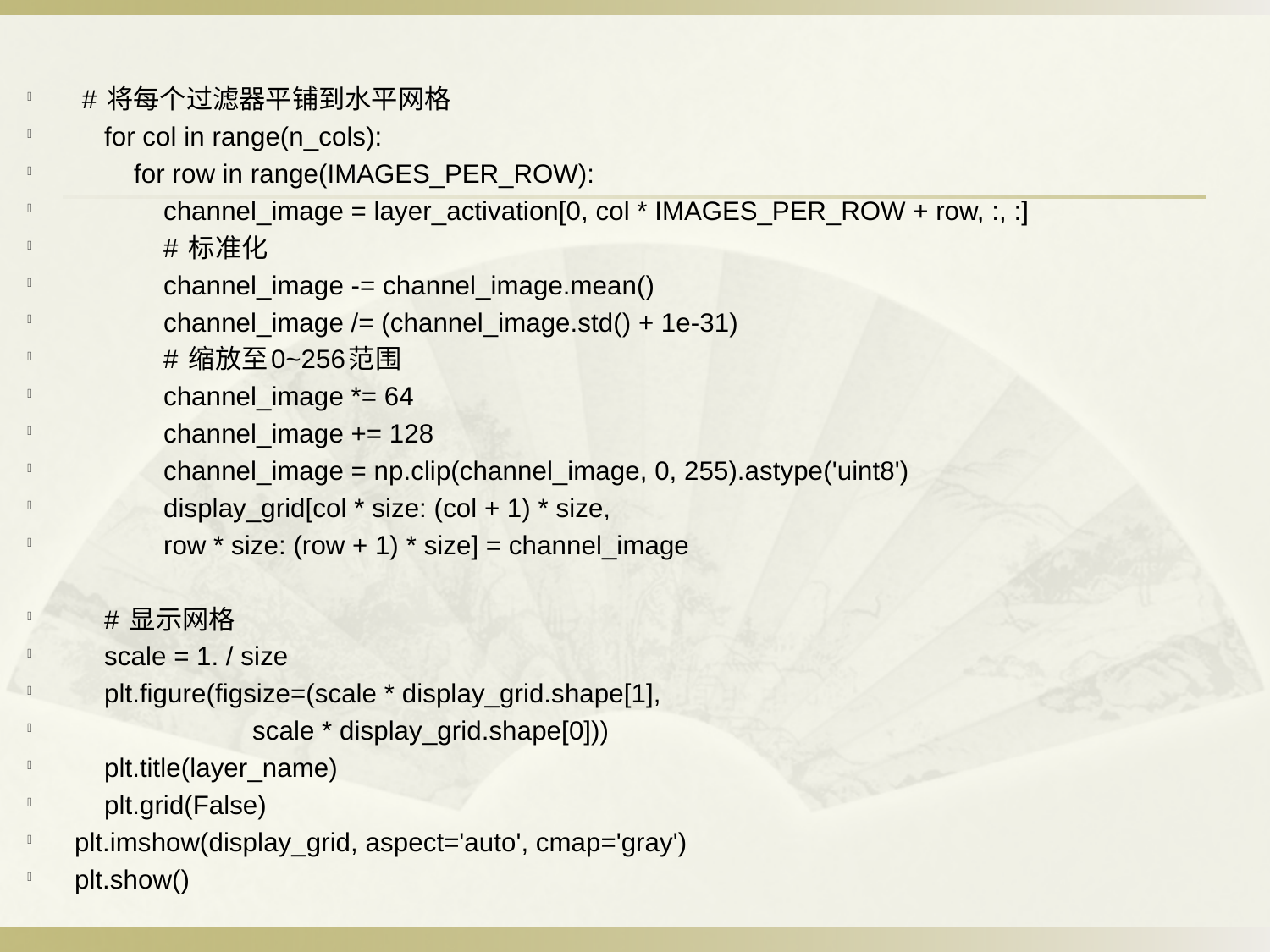

# 将每个过滤器平铺到水平网格
    for col in range(n_cols):
        for row in range(IMAGES_PER_ROW):
            channel_image = layer_activation[0, col * IMAGES_PER_ROW + row, :, :]
            # 标准化
            channel_image -= channel_image.mean()
            channel_image /= (channel_image.std() + 1e-31)
            # 缩放至0~256范围
            channel_image *= 64
            channel_image += 128
            channel_image = np.clip(channel_image, 0, 255).astype('uint8')
            display_grid[col * size: (col + 1) * size,
            row * size: (row + 1) * size] = channel_image

    # 显示网格
    scale = 1. / size
    plt.figure(figsize=(scale * display_grid.shape[1],
                        scale * display_grid.shape[0]))
    plt.title(layer_name)
    plt.grid(False)
plt.imshow(display_grid, aspect='auto', cmap='gray')
plt.show()